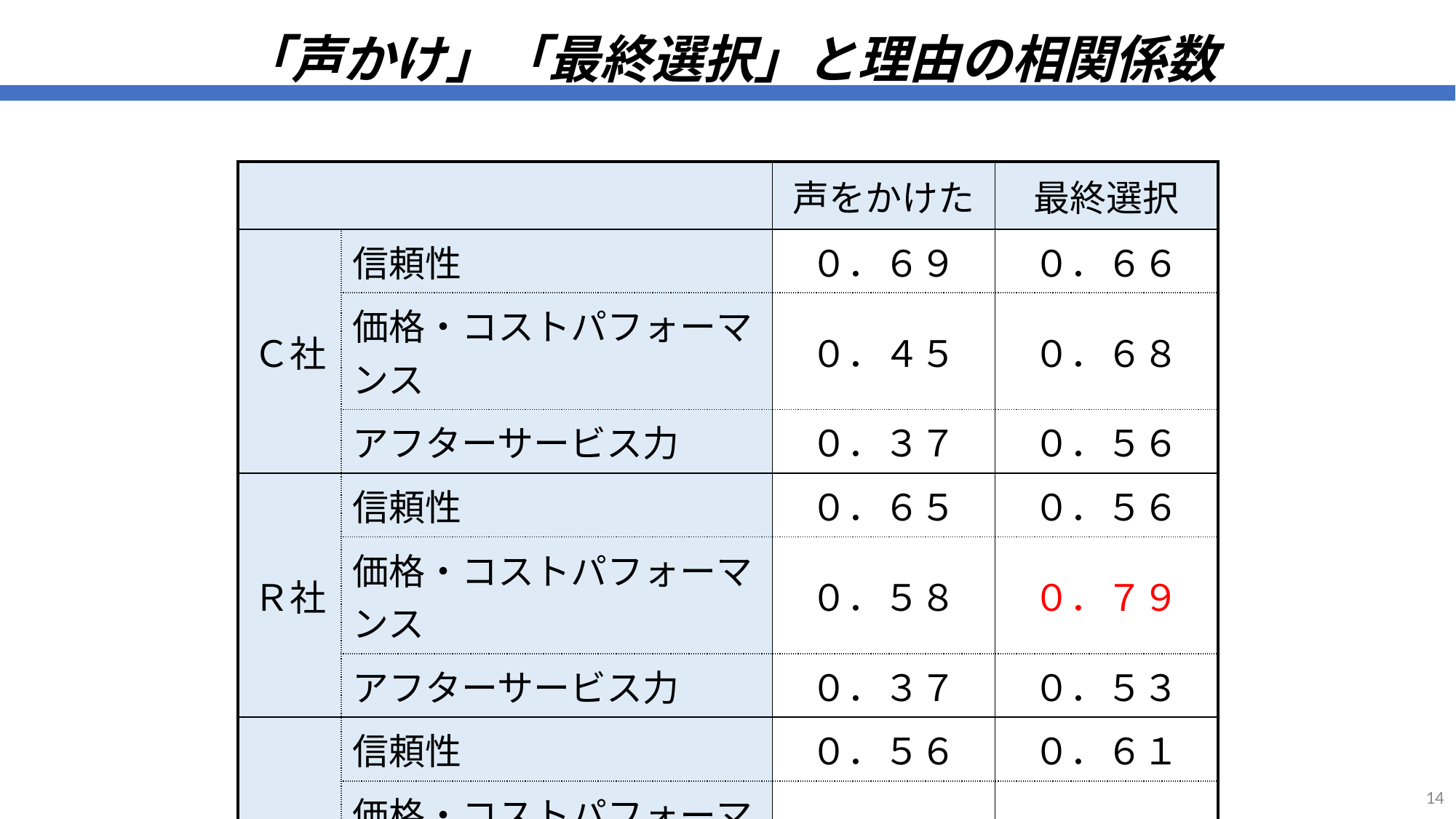

# 「声かけ」「最終選択」と理由の相関係数
|  |  | 声をかけた | 最終選択 |
| --- | --- | --- | --- |
| Ｃ社 | 信頼性 | ０．６９ | ０．６６ |
|  | 価格・コストパフォーマンス | ０．４５ | ０．６８ |
|  | アフターサービス力 | ０．３７ | ０．５６ |
| Ｒ社 | 信頼性 | ０．６５ | ０．５６ |
|  | 価格・コストパフォーマンス | ０．５８ | ０．７９ |
|  | アフターサービス力 | ０．３７ | ０．５３ |
| Ｆ社 | 信頼性 | ０．５６ | ０．６１ |
|  | 価格・コストパフォーマンス | ０．４４ | ０．６５ |
|  | アフターサービス力 | ０．３９ | ０．５３ |
14